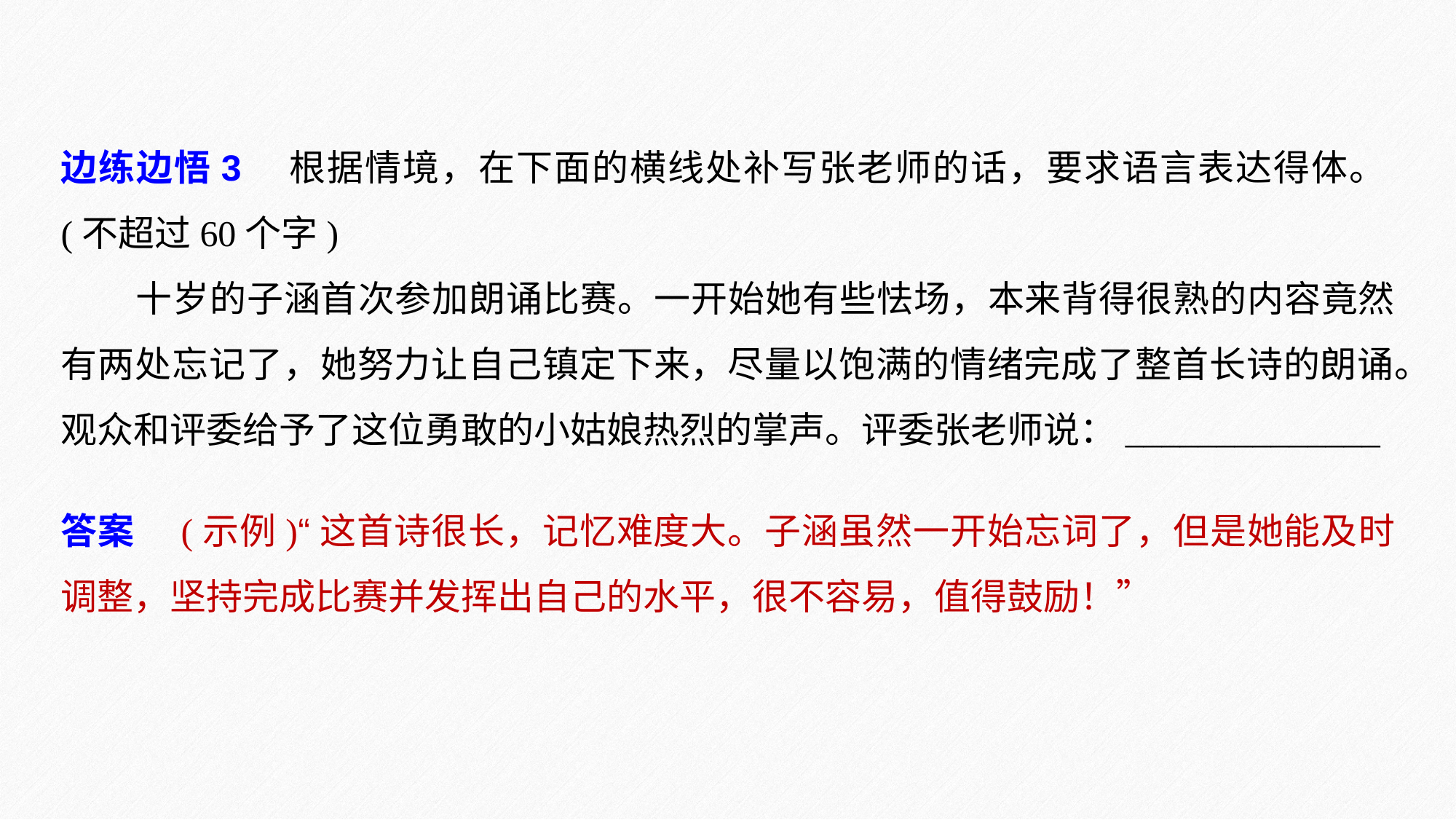

边练边悟3　根据情境，在下面的横线处补写张老师的话，要求语言表达得体。(不超过60个字)
十岁的子涵首次参加朗诵比赛。一开始她有些怯场，本来背得很熟的内容竟然有两处忘记了，她努力让自己镇定下来，尽量以饱满的情绪完成了整首长诗的朗诵。观众和评委给予了这位勇敢的小姑娘热烈的掌声。评委张老师说：______________
答案　(示例)“这首诗很长，记忆难度大。子涵虽然一开始忘词了，但是她能及时调整，坚持完成比赛并发挥出自己的水平，很不容易，值得鼓励！”